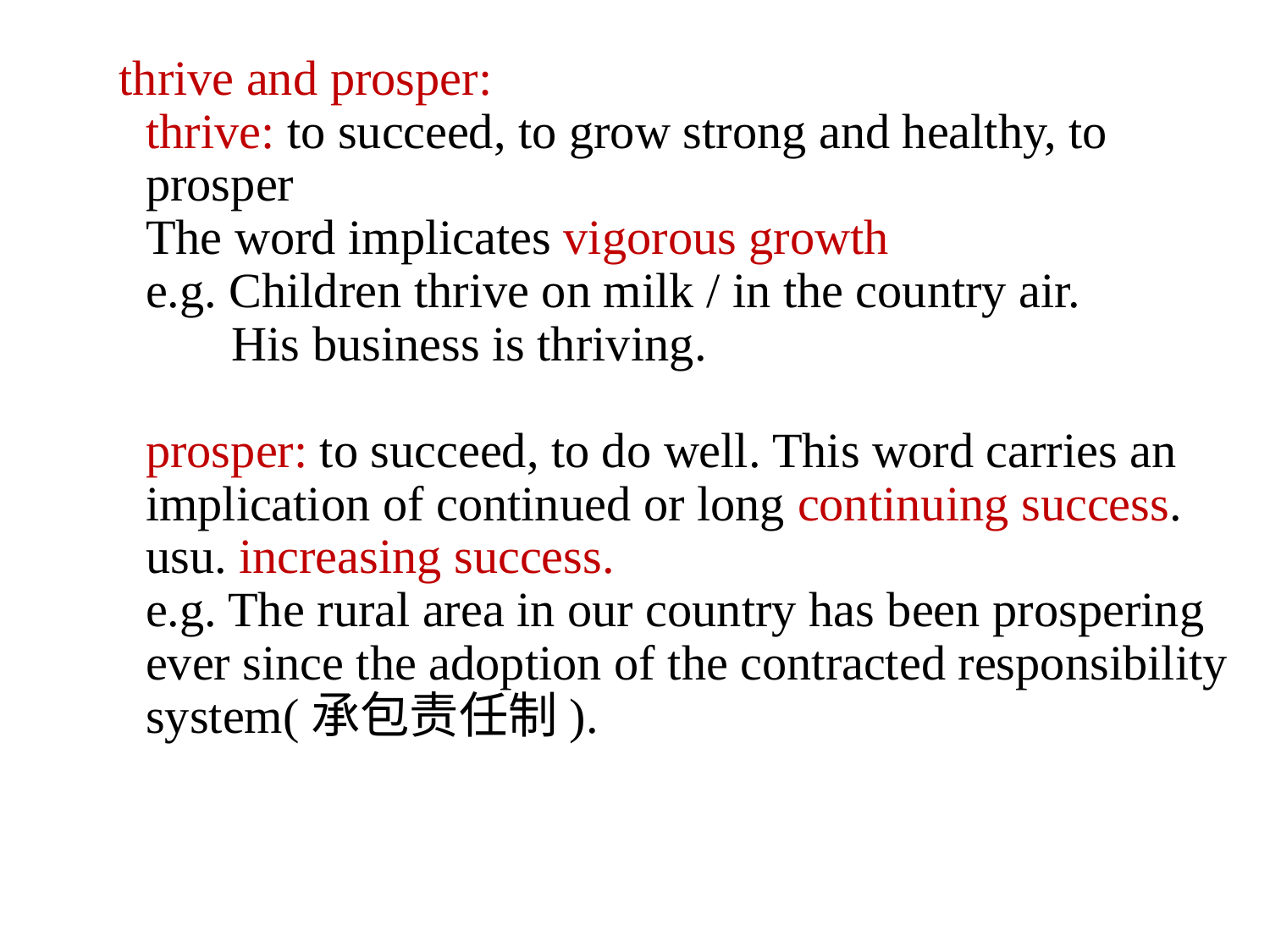

thrive and prosper:
thrive: to succeed, to grow strong and healthy, to prosper
The word implicates vigorous growth
e.g. Children thrive on milk / in the country air.
       His business is thriving.
prosper: to succeed, to do well. This word carries an implication of continued or long continuing success. usu. increasing success.
e.g. The rural area in our country has been prospering ever since the adoption of the contracted responsibility system(承包责任制).